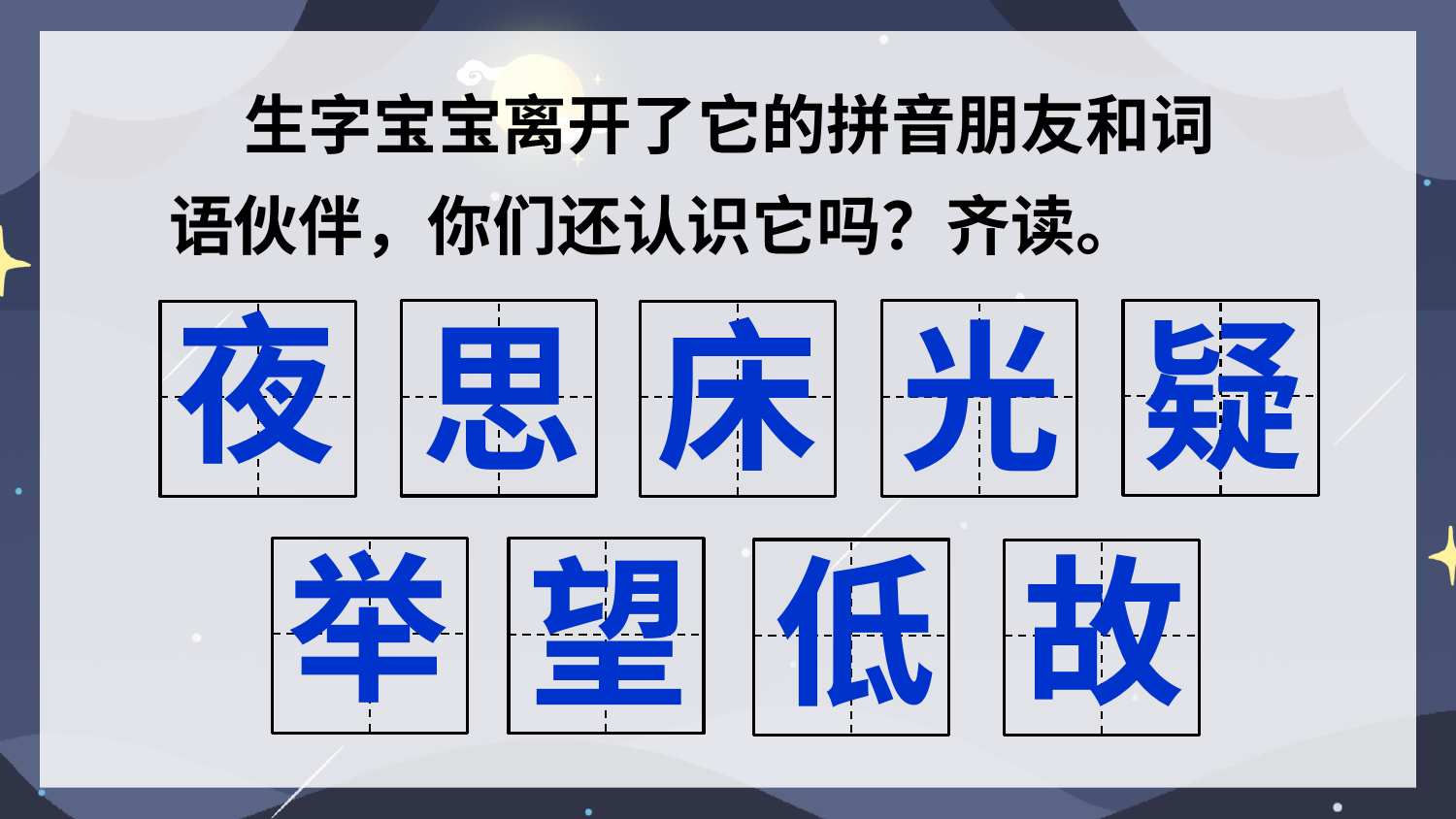

生字宝宝离开了它的拼音朋友和词语伙伴，你们还认识它吗？齐读。
夜

床

疑

光

思

举

低

故

望